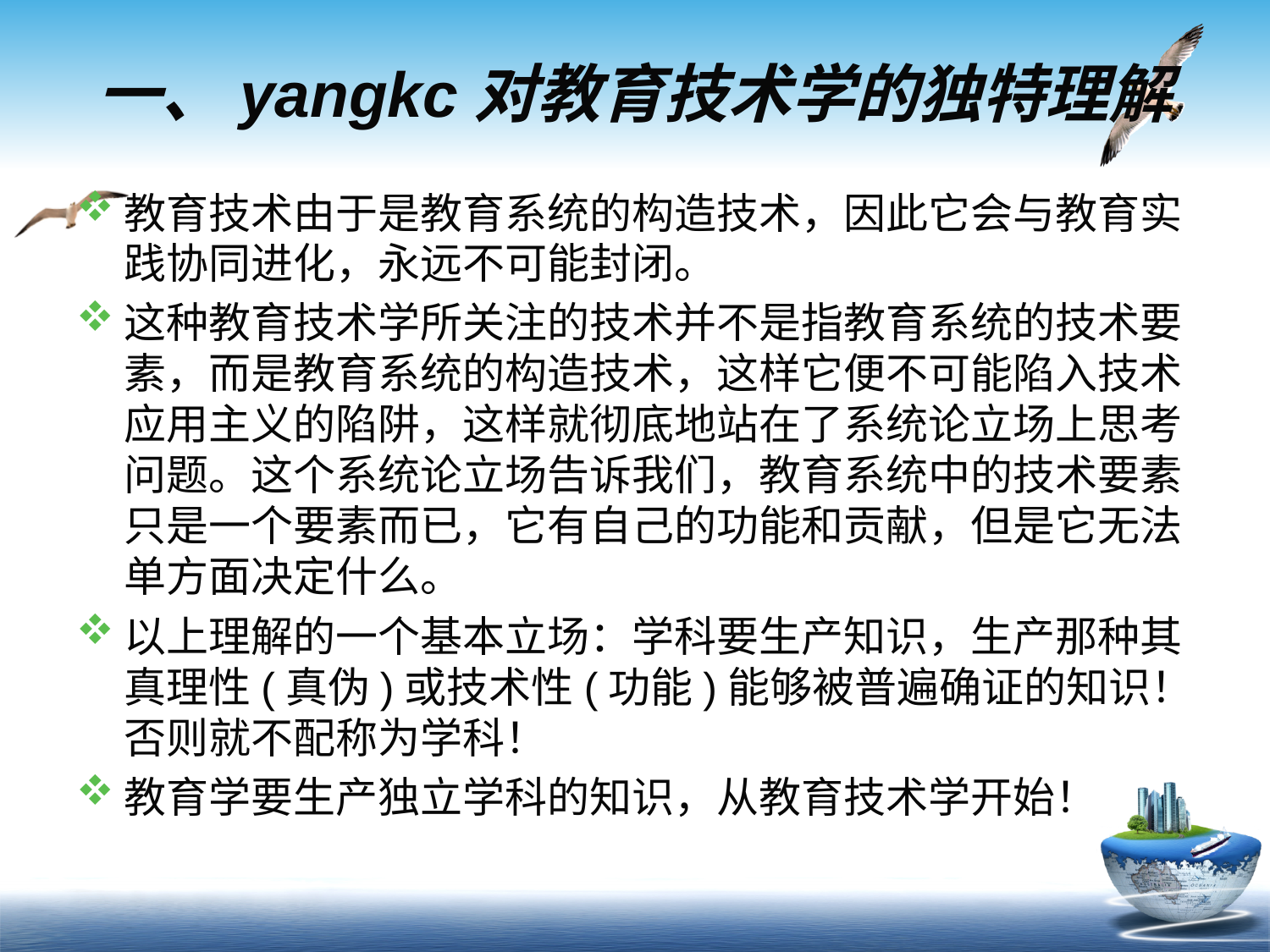

# 一、yangkc对教育技术学的独特理解
教育技术由于是教育系统的构造技术，因此它会与教育实践协同进化，永远不可能封闭。
这种教育技术学所关注的技术并不是指教育系统的技术要素，而是教育系统的构造技术，这样它便不可能陷入技术应用主义的陷阱，这样就彻底地站在了系统论立场上思考问题。这个系统论立场告诉我们，教育系统中的技术要素只是一个要素而已，它有自己的功能和贡献，但是它无法单方面决定什么。
以上理解的一个基本立场：学科要生产知识，生产那种其真理性(真伪)或技术性(功能)能够被普遍确证的知识！否则就不配称为学科！
教育学要生产独立学科的知识，从教育技术学开始！